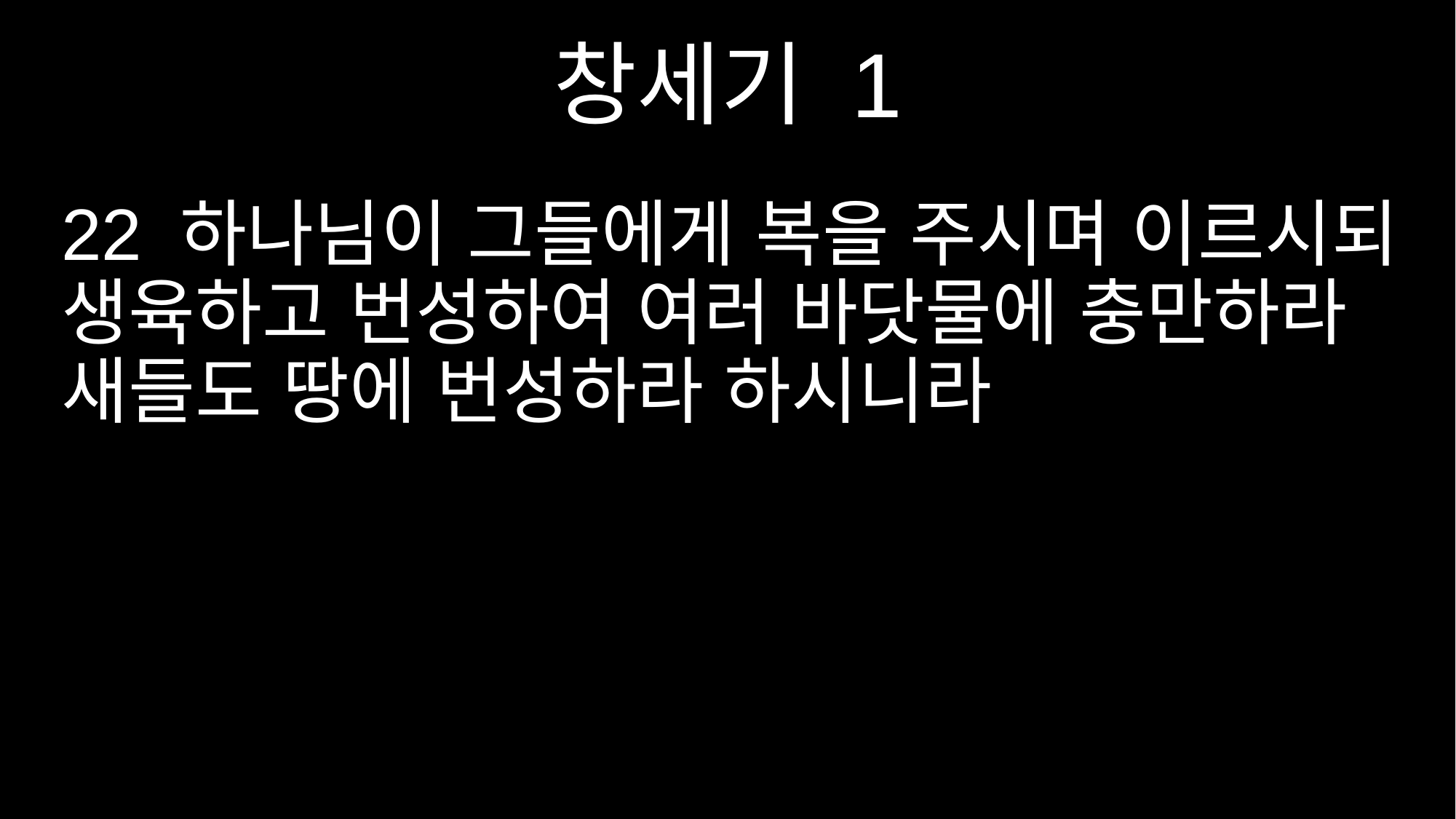

창세기 1
22 하나님이 그들에게 복을 주시며 이르시되 생육하고 번성하여 여러 바닷물에 충만하라 새들도 땅에 번성하라 하시니라